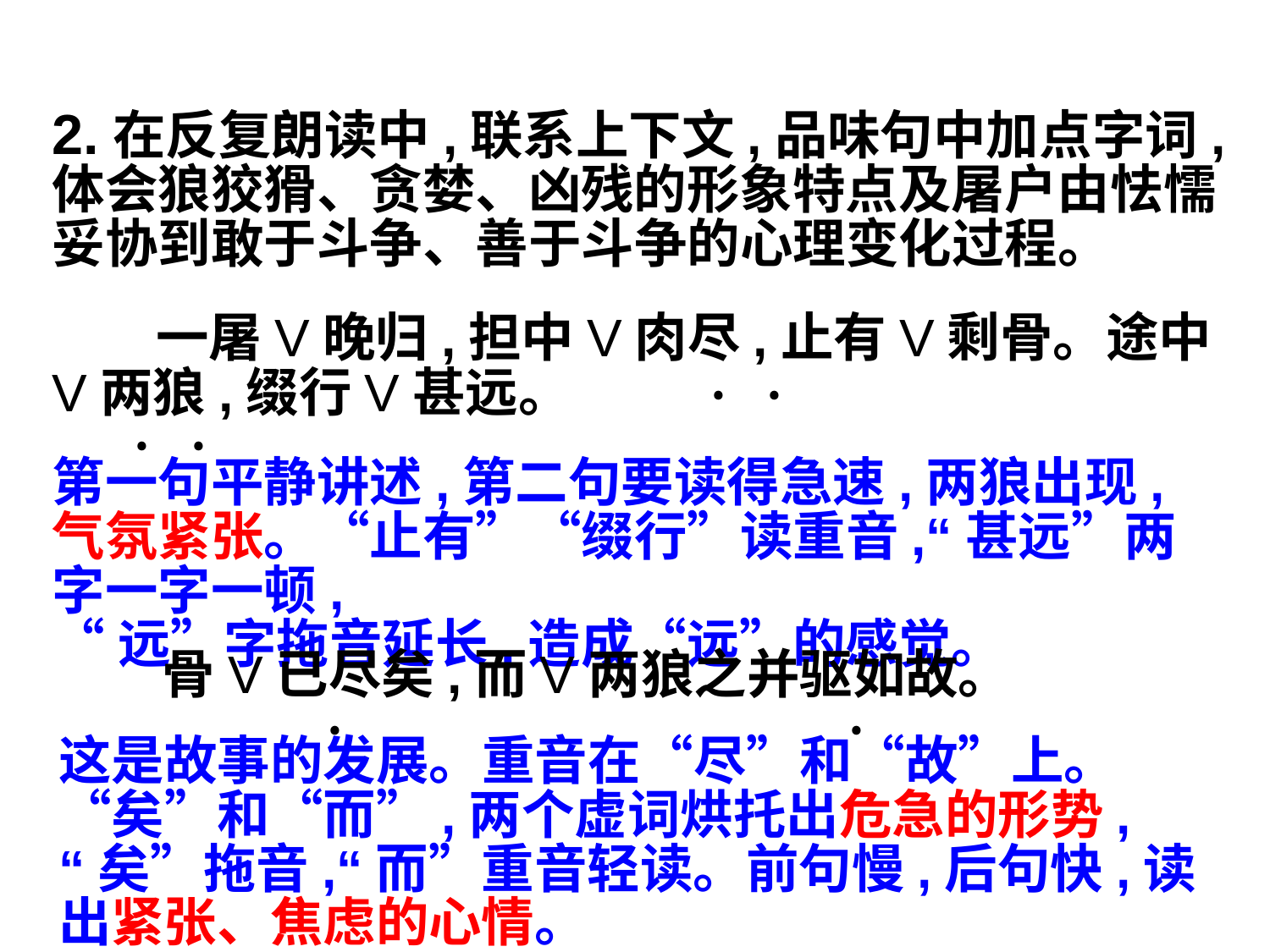

2.在反复朗读中,联系上下文,品味句中加点字词,体会狼狡猾、贪婪、凶残的形象特点及屠户由怯懦妥协到敢于斗争、善于斗争的心理变化过程。
       一屠V晚归,担中V肉尽,止有V剩骨。途中V两狼,缀行V甚远。
﹒﹒
﹒﹒
第一句平静讲述,第二句要读得急速,两狼出现,气氛紧张。“止有”“缀行”读重音,“甚远”两字一字一顿,
“远”字拖音延长,造成“远”的感觉。
       骨V已尽矣,而V两狼之并驱如故。
﹒
﹒
这是故事的发展。重音在“尽”和“故”上。“矣”和“而”,两个虚词烘托出危急的形势,“矣”拖音,“而”重音轻读。前句慢,后句快,读出紧张、焦虑的心情。